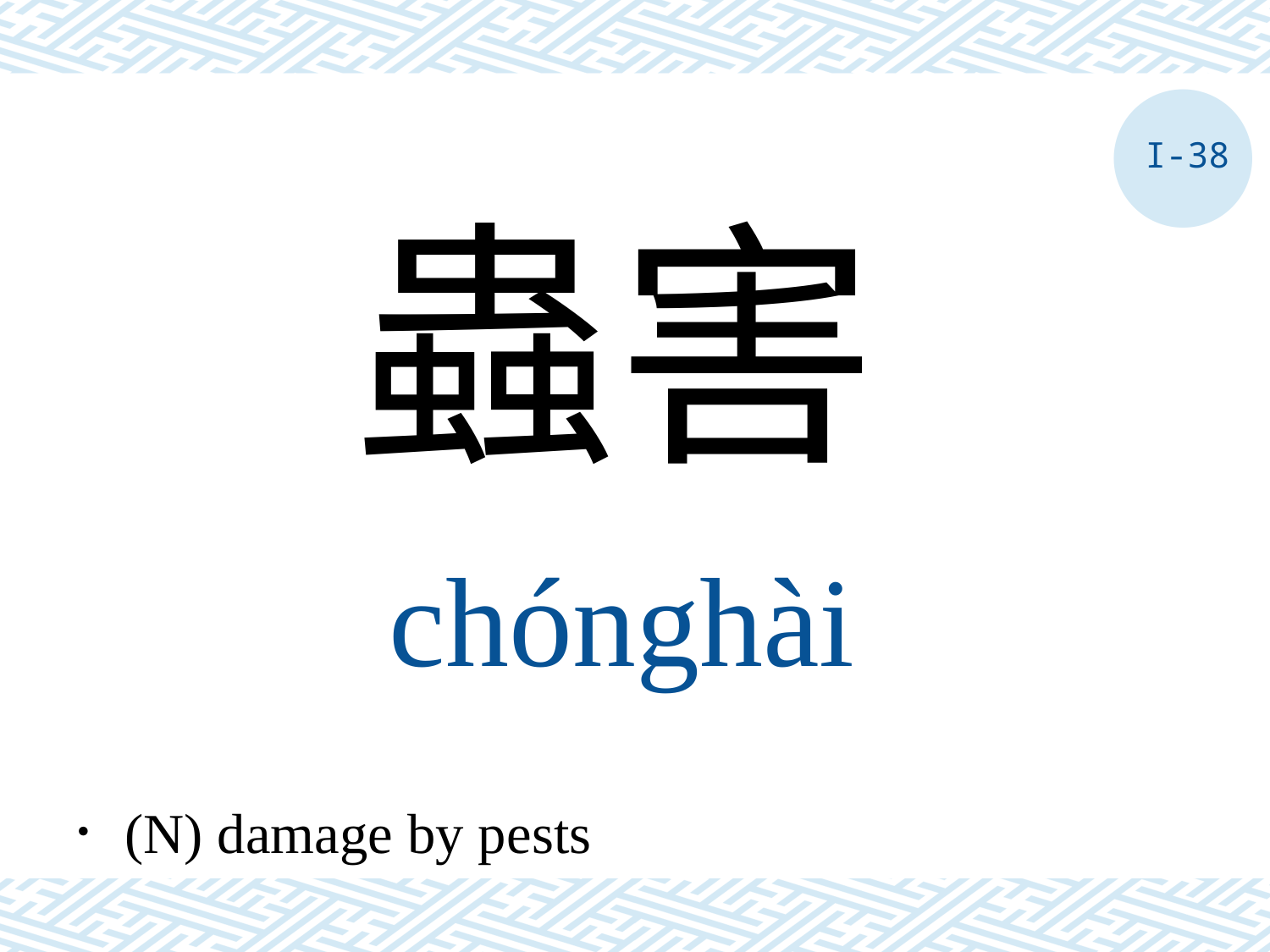

I-38

蟲害
chónghài
．(N) damage by pests